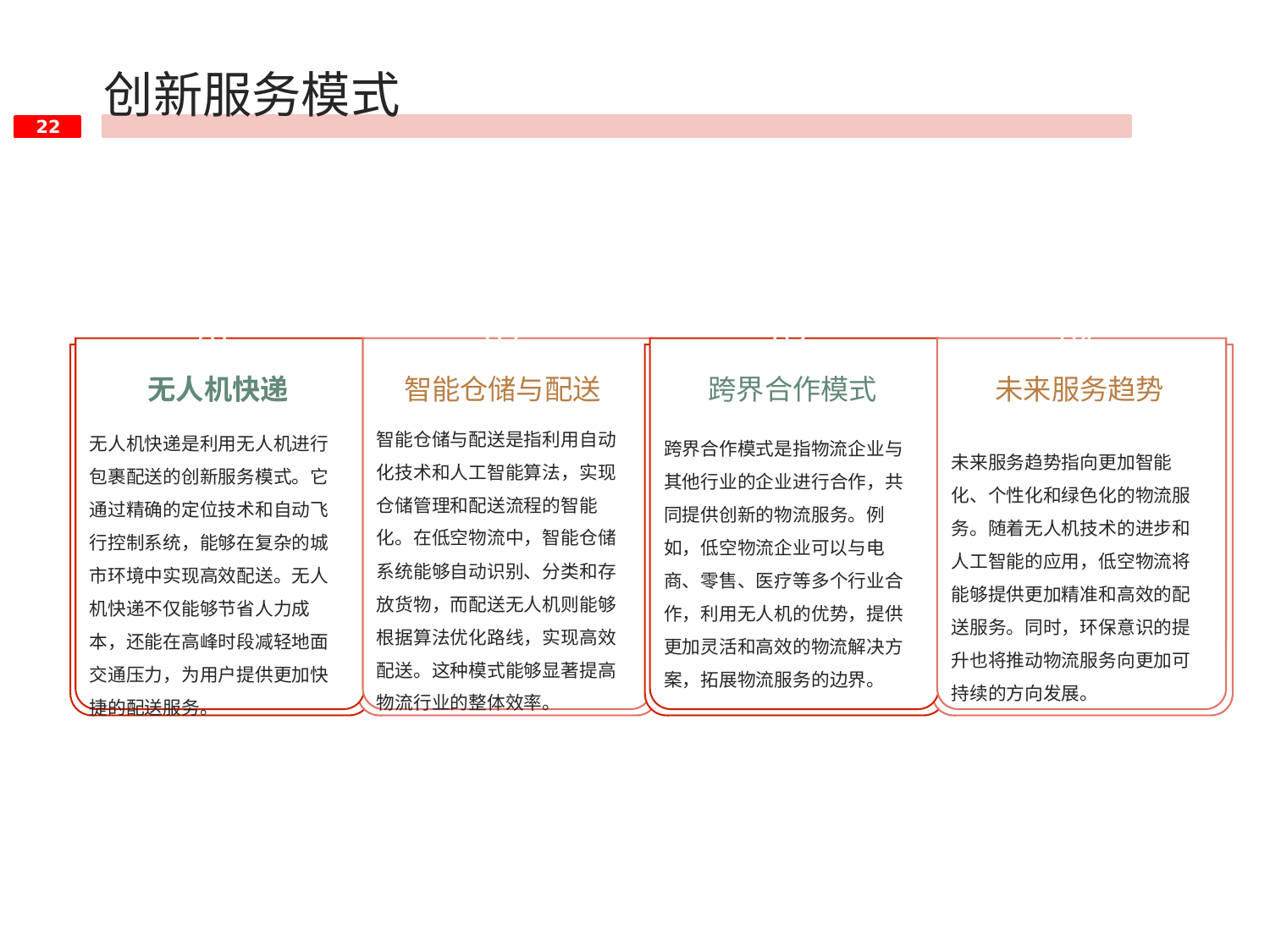

创新服务模式
22
01
02
03
04
无人机快递

智能仓储与配送
跨界合作模式
未来服务趋势
智能仓储与配送是指利用自动化技术和人工智能算法，实现仓储管理和配送流程的智能化。在低空物流中，智能仓储系统能够自动识别、分类和存放货物，而配送无人机则能够根据算法优化路线，实现高效配送。这种模式能够显著提高物流行业的整体效率。
无人机快递是利用无人机进行包裹配送的创新服务模式。它通过精确的定位技术和自动飞行控制系统，能够在复杂的城市环境中实现高效配送。无人机快递不仅能够节省人力成本，还能在高峰时段减轻地面交通压力，为用户提供更加快捷的配送服务。
跨界合作模式是指物流企业与其他行业的企业进行合作，共同提供创新的物流服务。例如，低空物流企业可以与电商、零售、医疗等多个行业合作，利用无人机的优势，提供更加灵活和高效的物流解决方案，拓展物流服务的边界。
未来服务趋势指向更加智能化、个性化和绿色化的物流服务。随着无人机技术的进步和人工智能的应用，低空物流将能够提供更加精准和高效的配送服务。同时，环保意识的提升也将推动物流服务向更加可持续的方向发展。